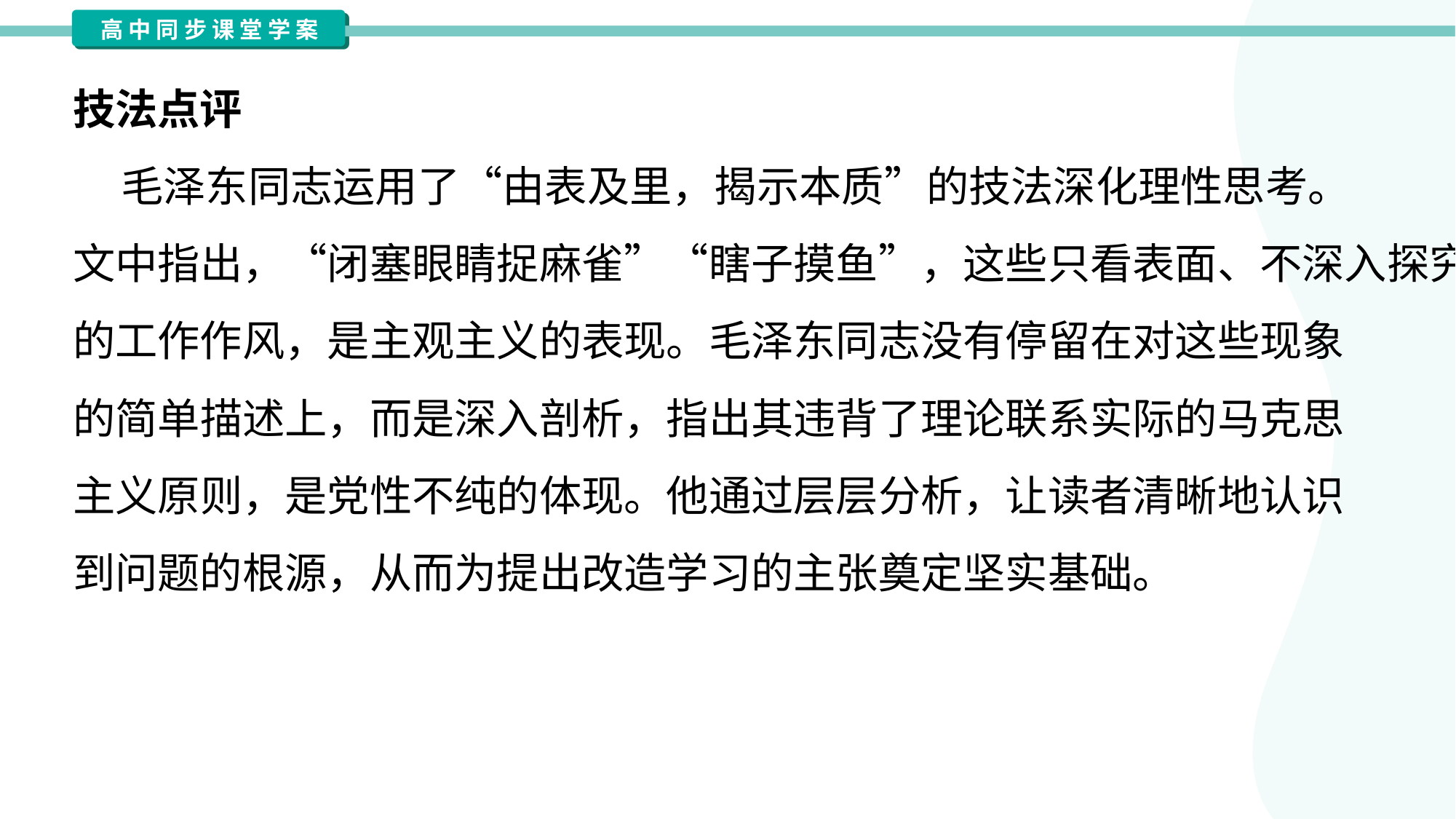

技法点评
    毛泽东同志运用了“由表及里，揭示本质”的技法深化理性思考。
文中指出，“闭塞眼睛捉麻雀”“瞎子摸鱼”，这些只看表面、不深入探究
的工作作风，是主观主义的表现。毛泽东同志没有停留在对这些现象
的简单描述上，而是深入剖析，指出其违背了理论联系实际的马克思
主义原则，是党性不纯的体现。他通过层层分析，让读者清晰地认识
到问题的根源，从而为提出改造学习的主张奠定坚实基础。